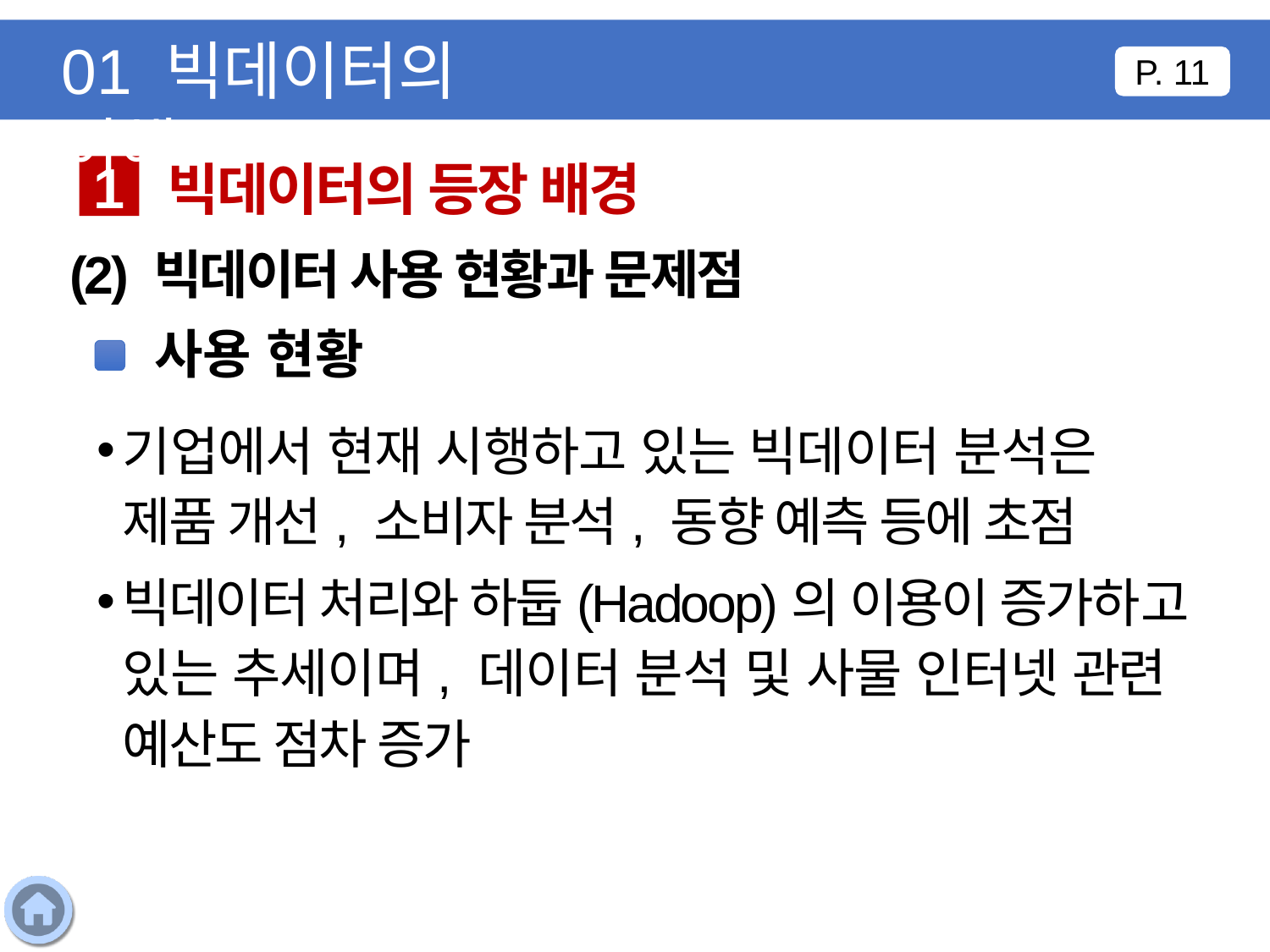

01 빅데이터의 이해
P. 11
빅데이터의 등장 배경
1
(2) 빅데이터 사용 현황과 문제점
사용 현황

기업에서 현재 시행하고 있는 빅데이터 분석은 제품 개선, 소비자 분석, 동향 예측 등에 초점
빅데이터 처리와 하둡(Hadoop)의 이용이 증가하고 있는 추세이며, 데이터 분석 및 사물 인터넷 관련 예산도 점차 증가